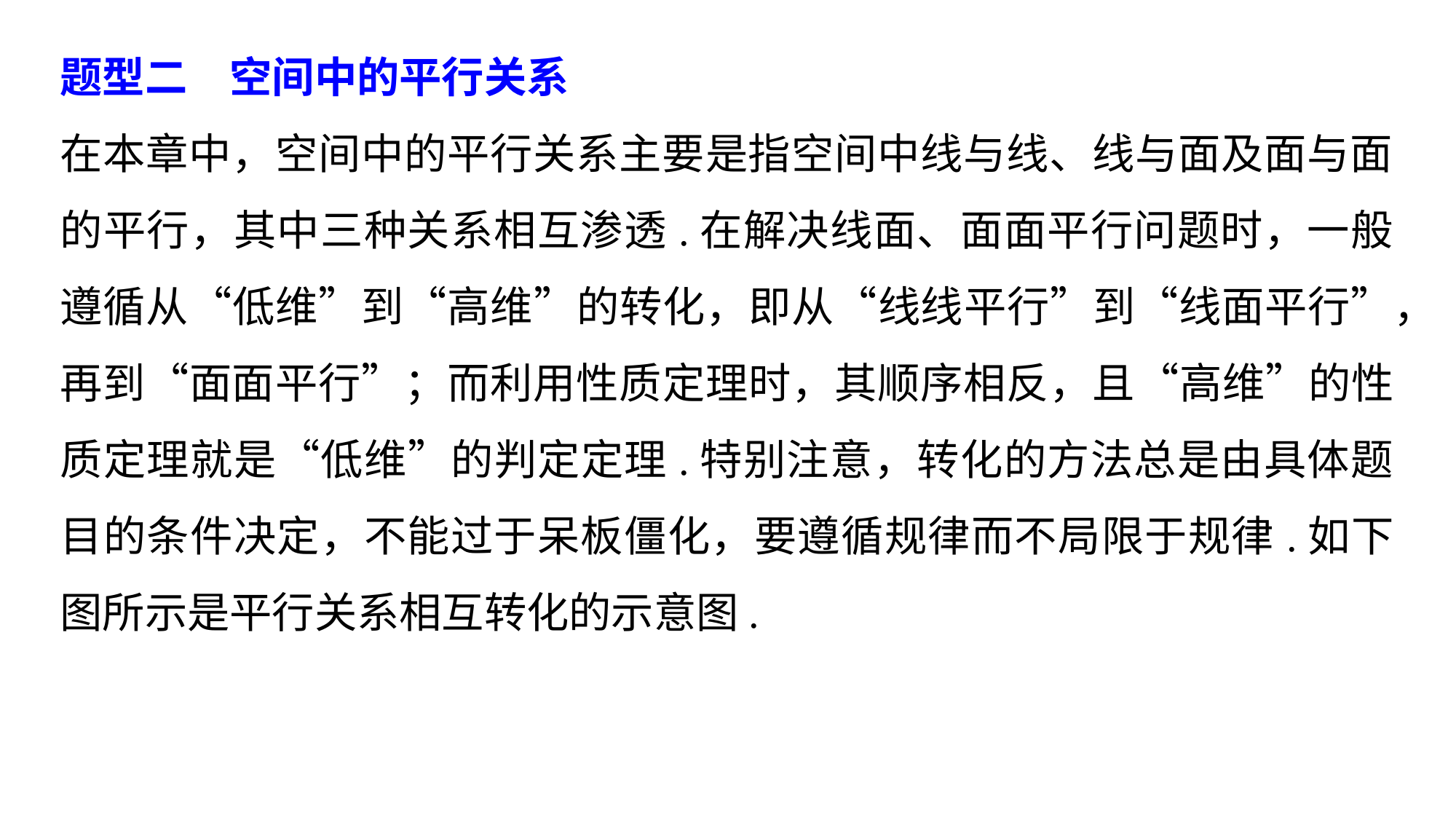

题型二　空间中的平行关系
在本章中，空间中的平行关系主要是指空间中线与线、线与面及面与面的平行，其中三种关系相互渗透.在解决线面、面面平行问题时，一般遵循从“低维”到“高维”的转化，即从“线线平行”到“线面平行”，再到“面面平行”；而利用性质定理时，其顺序相反，且“高维”的性质定理就是“低维”的判定定理.特别注意，转化的方法总是由具体题目的条件决定，不能过于呆板僵化，要遵循规律而不局限于规律.如下图所示是平行关系相互转化的示意图.